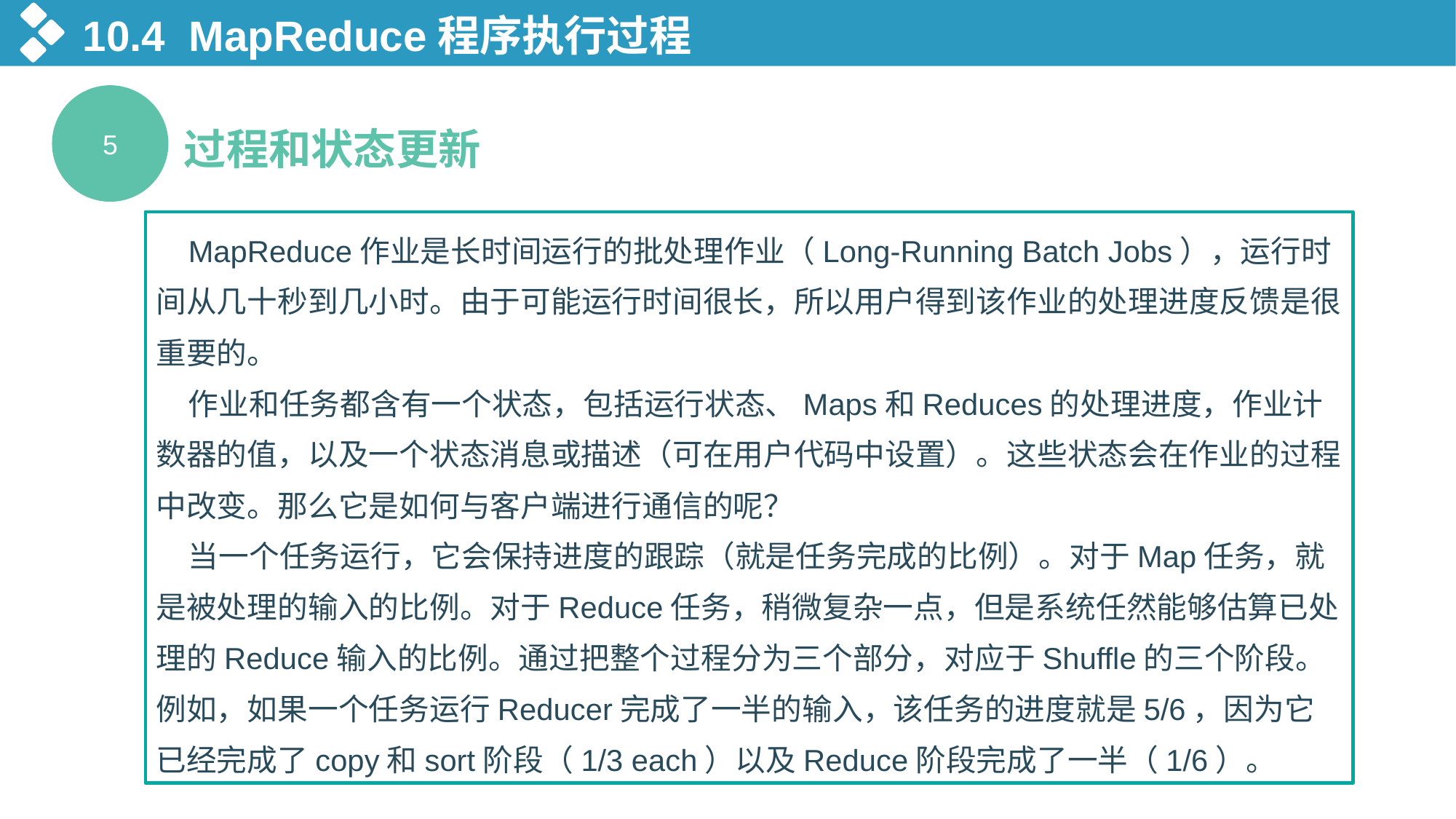

10.4  MapReduce程序执行过程
5
过程和状态更新
MapReduce作业是长时间运行的批处理作业（Long-Running Batch Jobs），运行时间从几十秒到几小时。由于可能运行时间很长，所以用户得到该作业的处理进度反馈是很重要的。
作业和任务都含有一个状态，包括运行状态、Maps和Reduces的处理进度，作业计数器的值，以及一个状态消息或描述（可在用户代码中设置）。这些状态会在作业的过程中改变。那么它是如何与客户端进行通信的呢？
当一个任务运行，它会保持进度的跟踪（就是任务完成的比例）。对于Map任务，就是被处理的输入的比例。对于Reduce任务，稍微复杂一点，但是系统任然能够估算已处理的Reduce输入的比例。通过把整个过程分为三个部分，对应于Shuffle的三个阶段。例如，如果一个任务运行Reducer完成了一半的输入，该任务的进度就是5/6，因为它已经完成了copy和sort阶段（1/3 each）以及Reduce阶段完成了一半（1/6）。